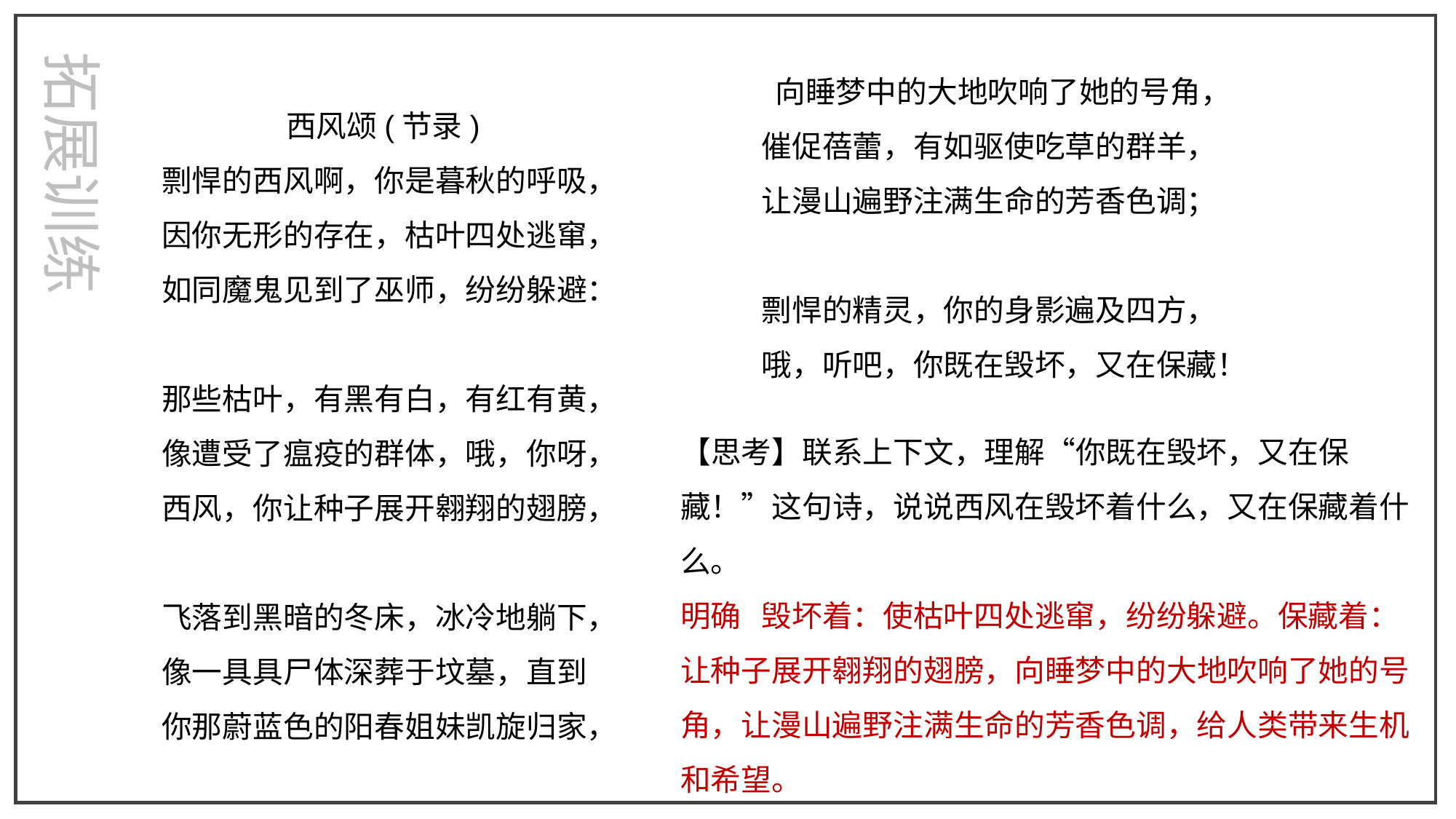

拓展训练
 向睡梦中的大地吹响了她的号角，
催促蓓蕾，有如驱使吃草的群羊，
让漫山遍野注满生命的芳香色调；

剽悍的精灵，你的身影遍及四方，
哦，听吧，你既在毁坏，又在保藏！
西风颂(节录)
剽悍的西风啊，你是暮秋的呼吸，
因你无形的存在，枯叶四处逃窜，
如同魔鬼见到了巫师，纷纷躲避：

那些枯叶，有黑有白，有红有黄，
像遭受了瘟疫的群体，哦，你呀，
西风，你让种子展开翱翔的翅膀，

飞落到黑暗的冬床，冰冷地躺下，
像一具具尸体深葬于坟墓，直到
你那蔚蓝色的阳春姐妹凯旋归家，
【思考】联系上下文，理解“你既在毁坏，又在保藏！”这句诗，说说西风在毁坏着什么，又在保藏着什么。
明确   毁坏着：使枯叶四处逃窜，纷纷躲避。保藏着：让种子展开翱翔的翅膀，向睡梦中的大地吹响了她的号角，让漫山遍野注满生命的芳香色调，给人类带来生机和希望。